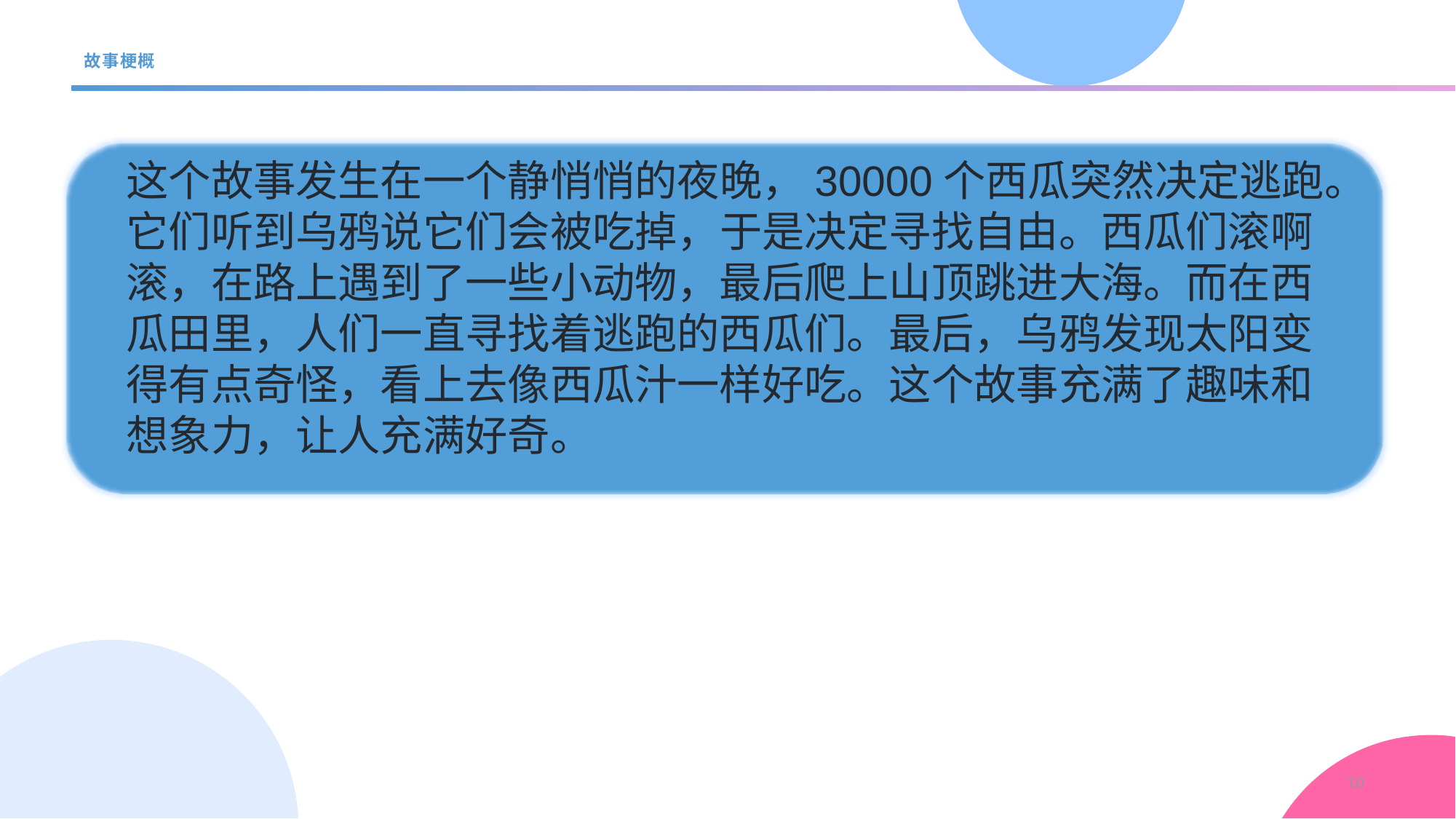

# 故事梗概

这个故事发生在一个静悄悄的夜晚，30000个西瓜突然决定逃跑。
它们听到乌鸦说它们会被吃掉，于是决定寻找自由。西瓜们滚啊
滚，在路上遇到了一些小动物，最后爬上山顶跳进大海。而在西
瓜田里，人们一直寻找着逃跑的西瓜们。最后，乌鸦发现太阳变
得有点奇怪，看上去像西瓜汁一样好吃。这个故事充满了趣味和
想象力，让人充满好奇。
10